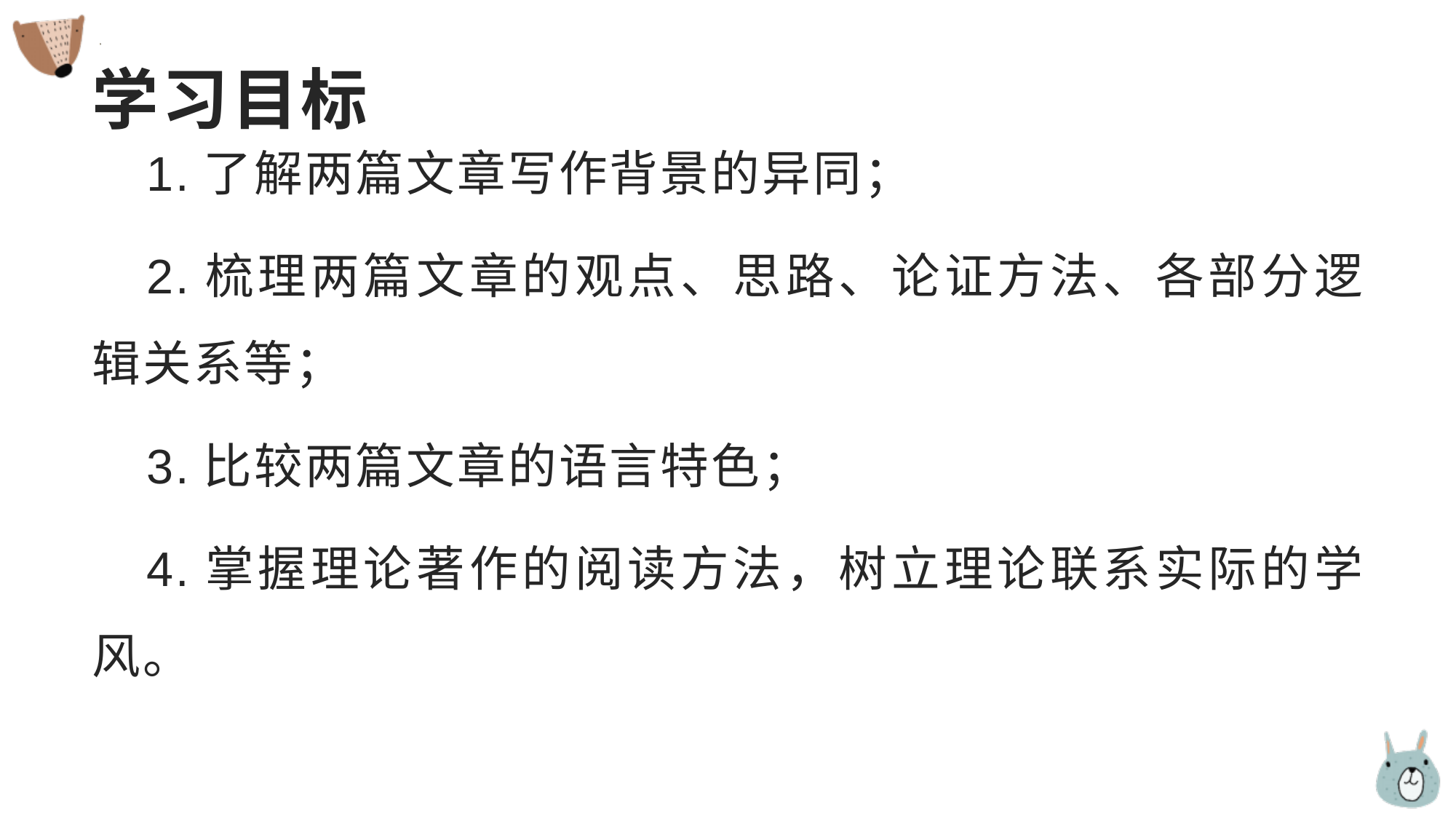

# 学习目标
1.了解两篇文章写作背景的异同；
2.梳理两篇文章的观点、思路、论证方法、各部分逻辑关系等；
3.比较两篇文章的语言特色；
4.掌握理论著作的阅读方法，树立理论联系实际的学风。